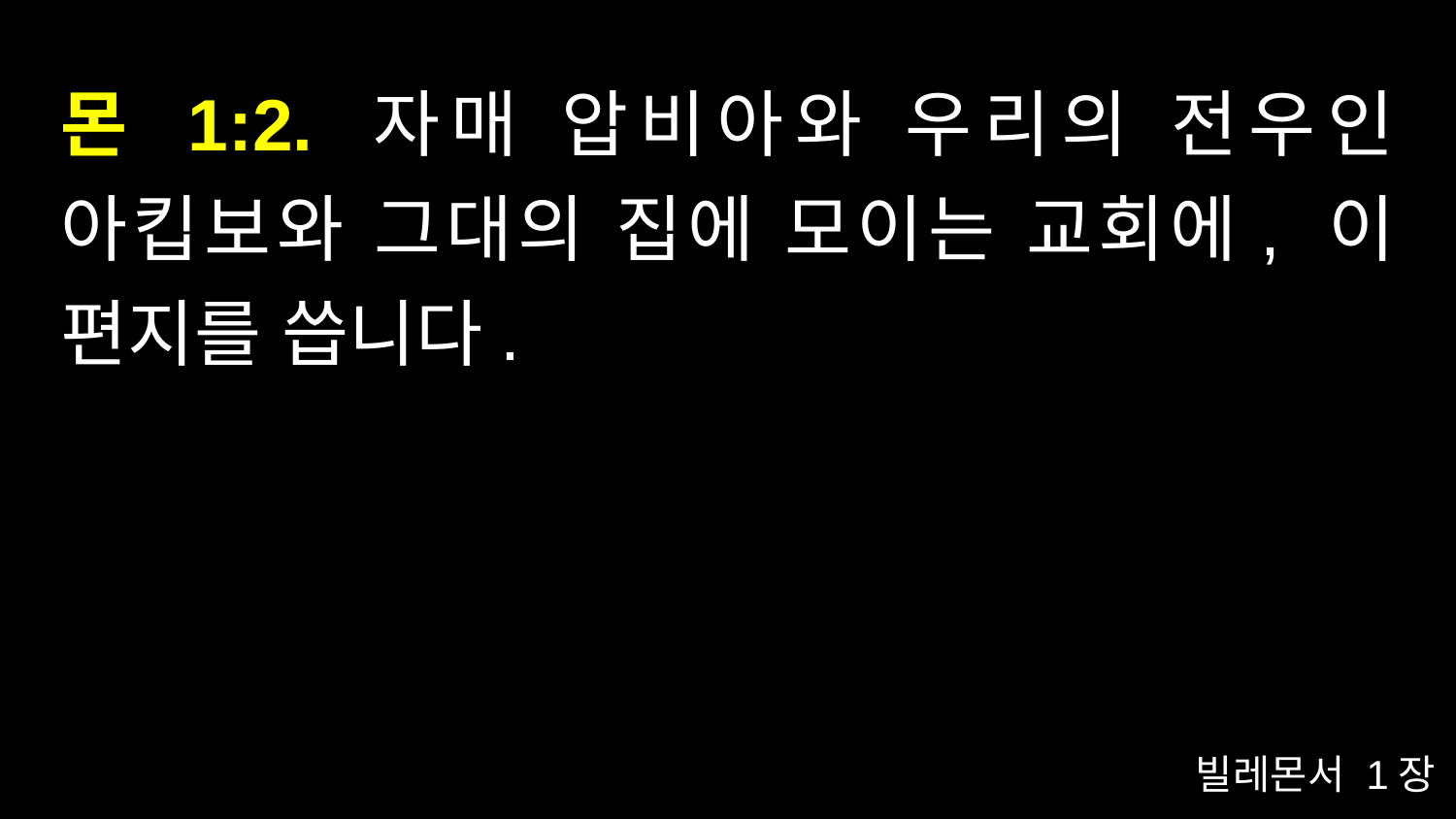

# 몬 1:2. 자매 압비아와 우리의 전우인 아킵보와 그대의 집에 모이는 교회에, 이 편지를 씁니다.
빌레몬서 1장